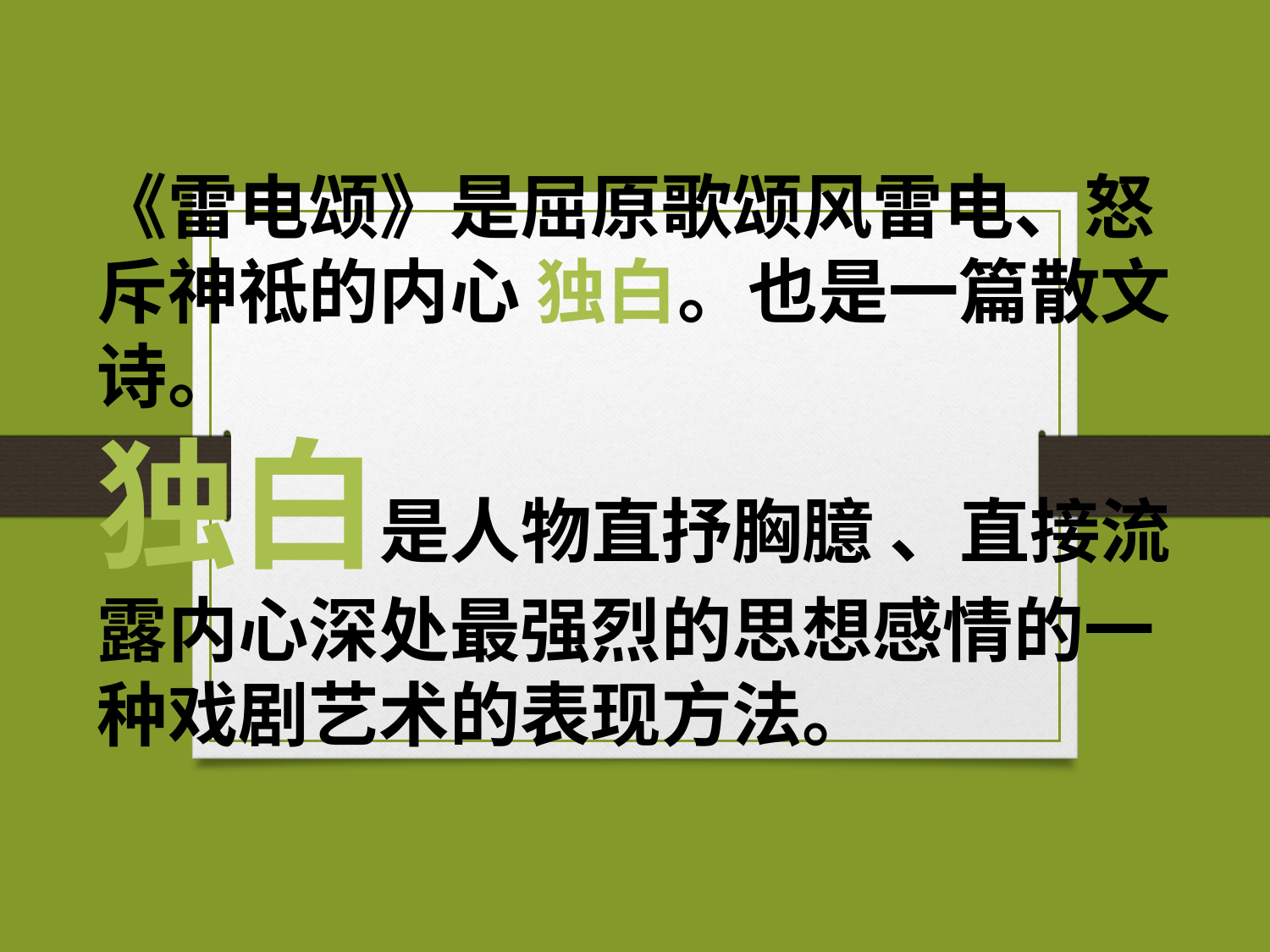

《雷电颂》是屈原歌颂风雷电、怒斥神祗的内心 独白。也是一篇散文诗。
独白是人物直抒胸臆 、直接流露内心深处最强烈的思想感情的一种戏剧艺术的表现方法。